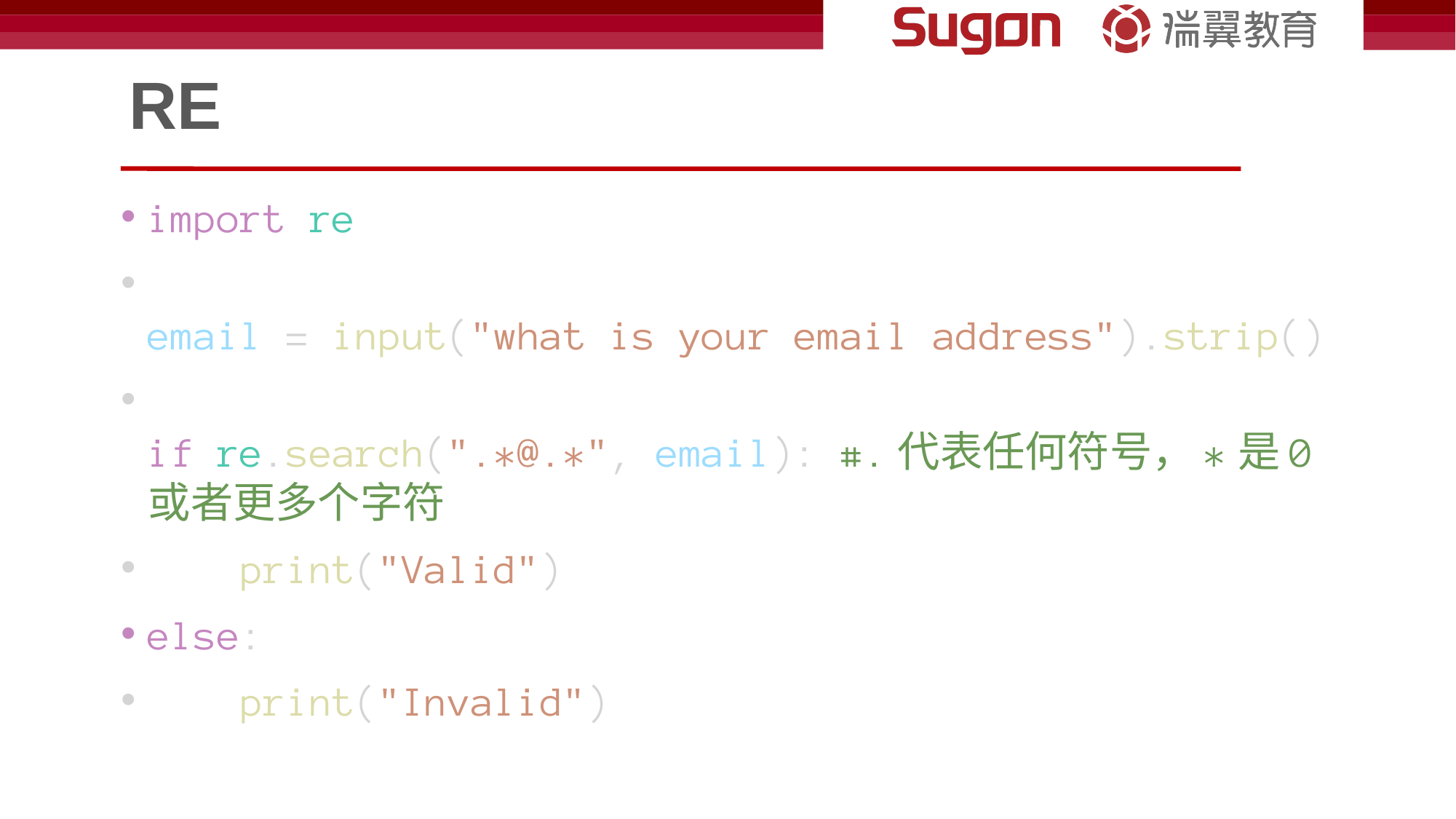

# RE
import re
email = input("what is your email address").strip()
if re.search(".*@.*", email): #.代表任何符号，*是0或者更多个字符
    print("Valid")
else:
    print("Invalid")